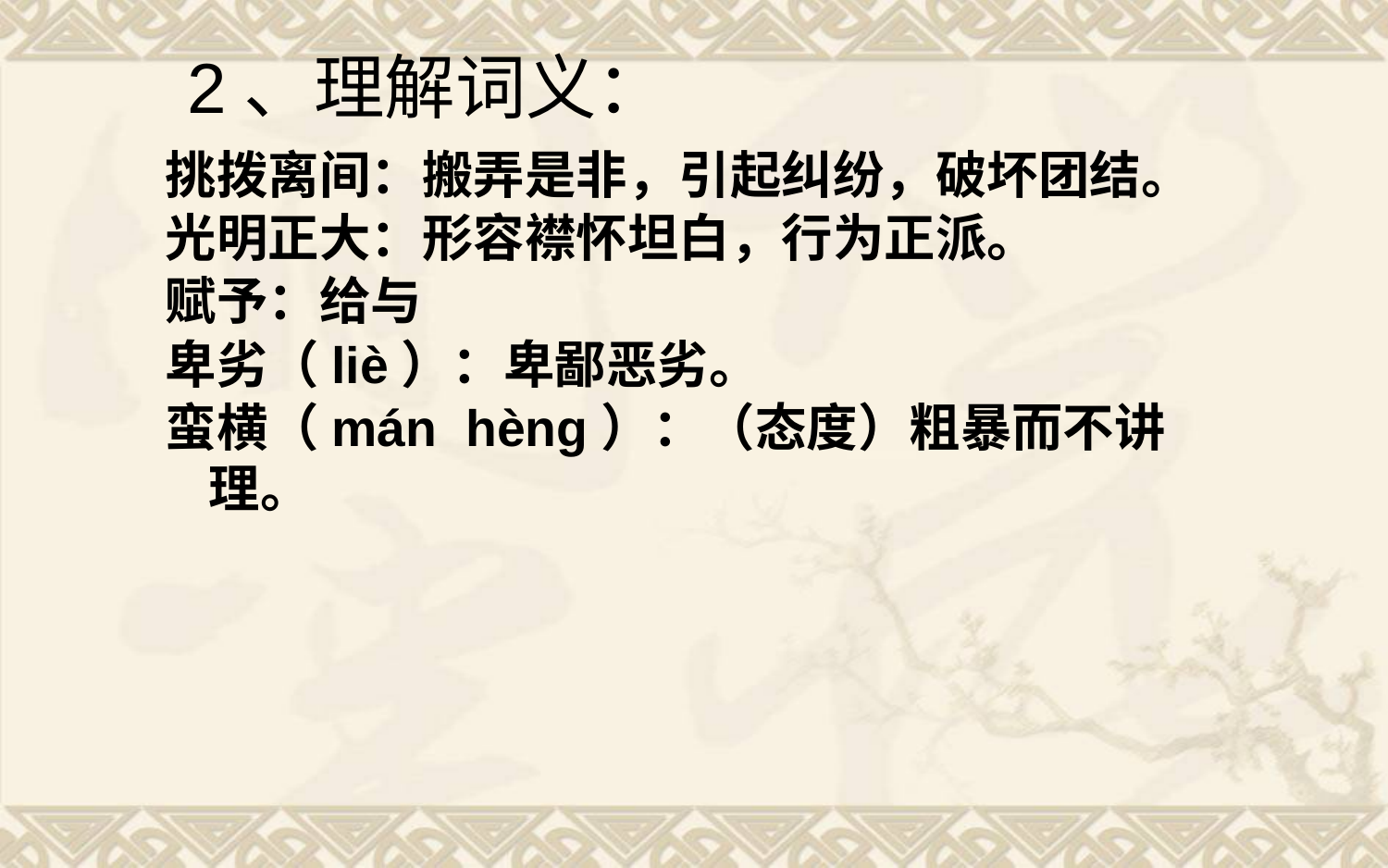

# 2、理解词义：
挑拨离间：搬弄是非，引起纠纷，破坏团结。
光明正大：形容襟怀坦白，行为正派。
赋予：给与
卑劣（liè）：卑鄙恶劣。
蛮横（mán  hèng）：（态度）粗暴而不讲理。